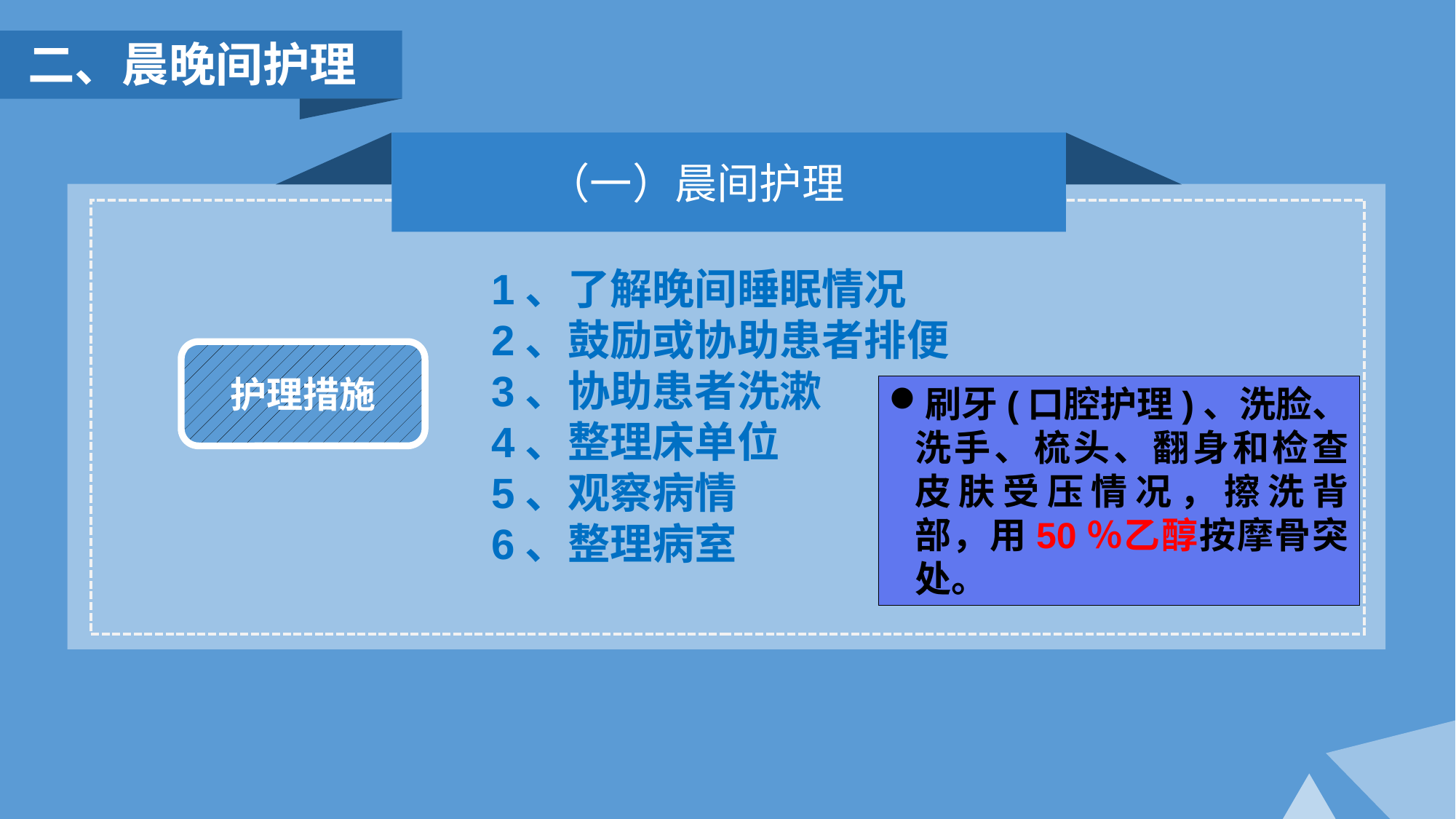

二、晨晚间护理

（一）晨间护理

1、了解晚间睡眠情况
2、鼓励或协助患者排便
3、协助患者洗漱
4、整理床单位
5、观察病情
6、整理病室
护理措施
刷牙(口腔护理)、洗脸、洗手、梳头、翻身和检查皮肤受压情况，擦洗背部，用50％乙醇按摩骨突处。